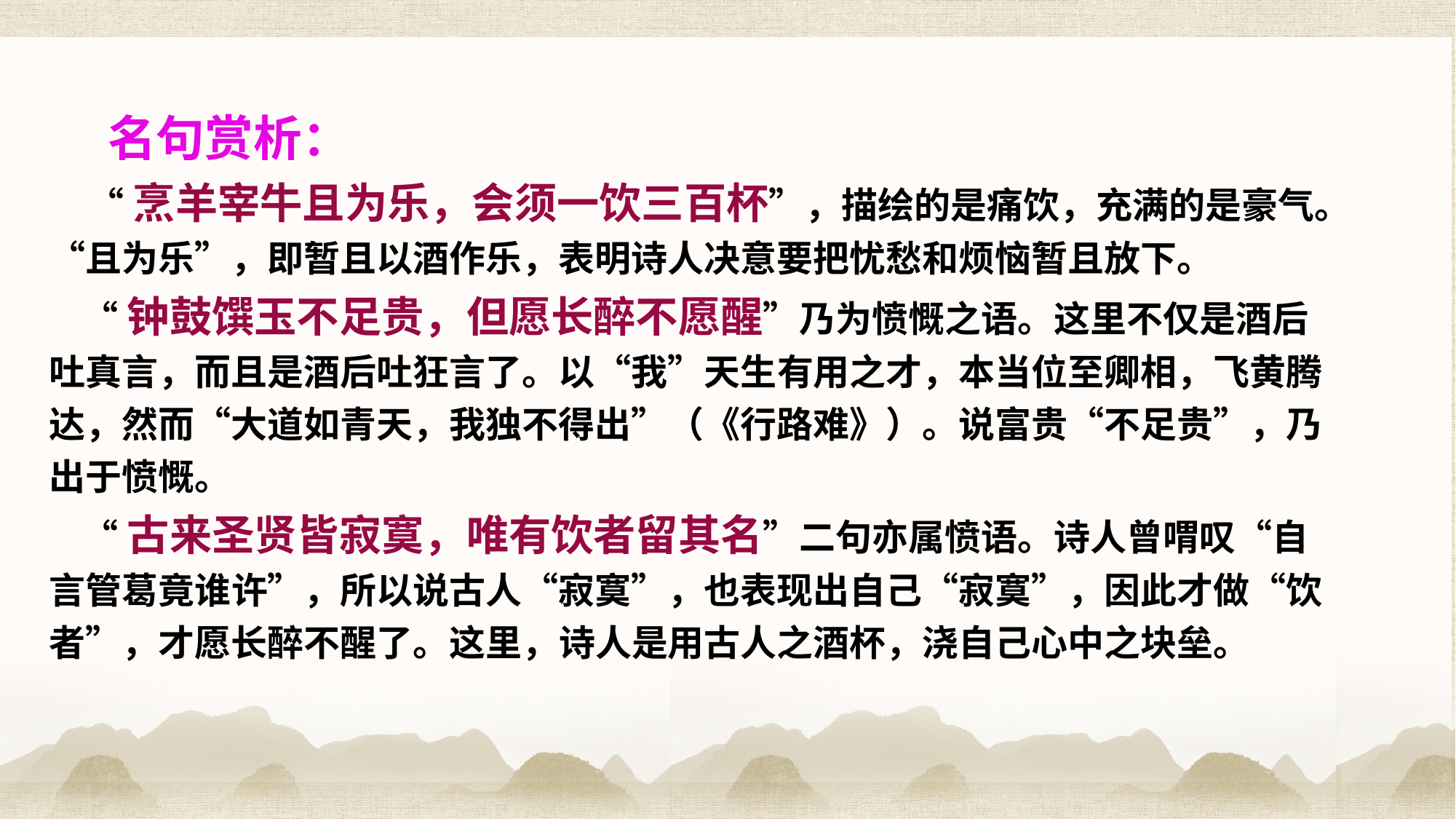

名句赏析：
    “烹羊宰牛且为乐，会须一饮三百杯”，描绘的是痛饮，充满的是豪气。“且为乐”，即暂且以酒作乐，表明诗人决意要把忧愁和烦恼暂且放下。
    “钟鼓馔玉不足贵，但愿长醉不愿醒”乃为愤慨之语。这里不仅是酒后吐真言，而且是酒后吐狂言了。以“我”天生有用之才，本当位至卿相，飞黄腾达，然而“大道如青天，我独不得出”（《行路难》）。说富贵“不足贵”，乃出于愤慨。
    “古来圣贤皆寂寞，唯有饮者留其名”二句亦属愤语。诗人曾喟叹“自言管葛竟谁许”，所以说古人“寂寞”，也表现出自己“寂寞”，因此才做“饮者”，才愿长醉不醒了。这里，诗人是用古人之酒杯，浇自己心中之块垒。